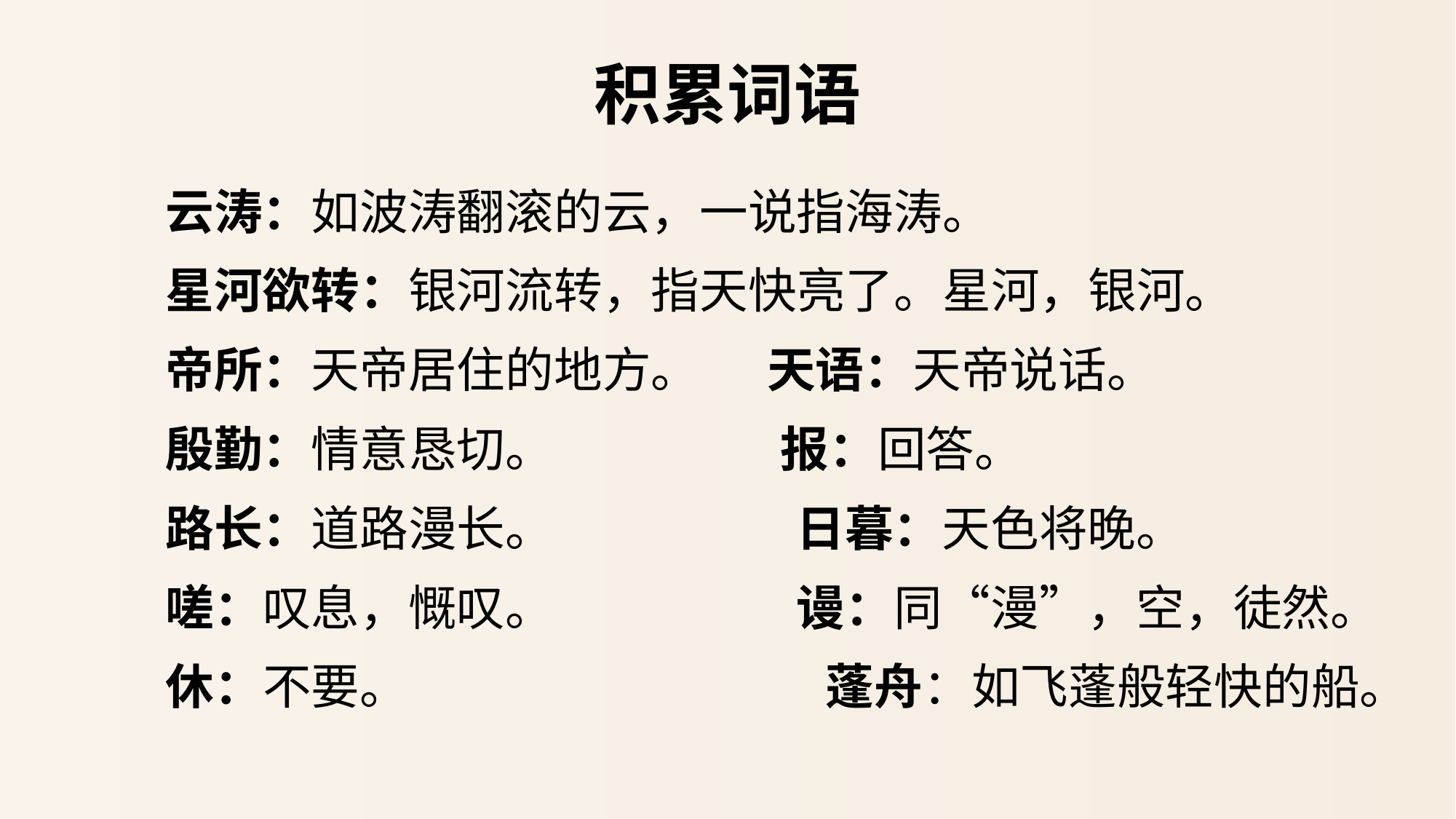

# 积累词语
云涛：如波涛翻滚的云，一说指海涛。
星河欲转：银河流转，指天快亮了。星河，银河。
帝所：天帝居住的地方。     天语：天帝说话。
殷勤：情意恳切。                 报：回答。
路长：道路漫长。                  日暮：天色将晚。
嗟：叹息，慨叹。                  谩：同“漫”，空，徒然。
休：不要。                               蓬舟：如飞蓬般轻快的船。